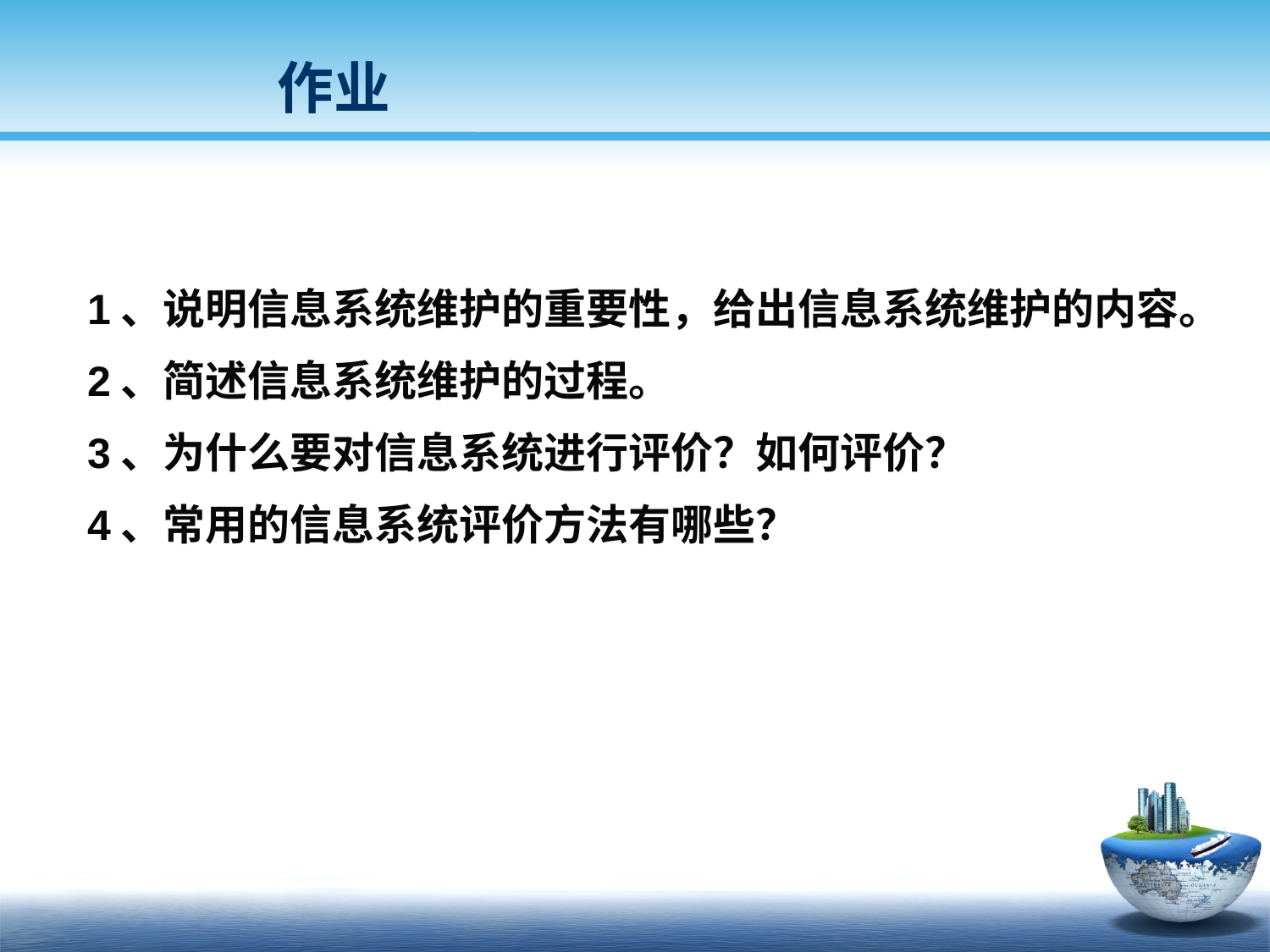

作业
1、说明信息系统维护的重要性，给出信息系统维护的内容。
2、简述信息系统维护的过程。
3、为什么要对信息系统进行评价？如何评价？
4、常用的信息系统评价方法有哪些？